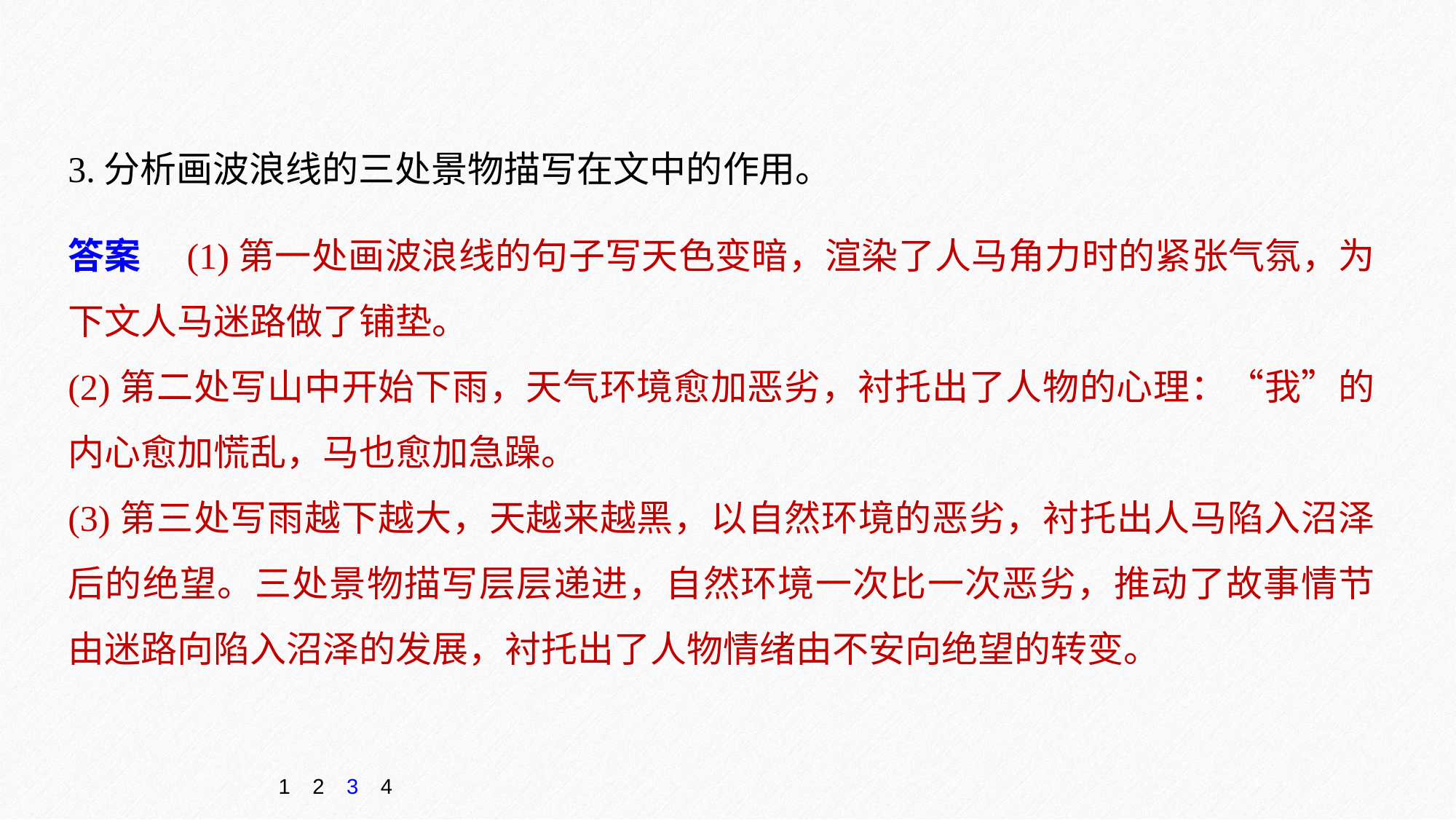

3.分析画波浪线的三处景物描写在文中的作用。
答案　(1)第一处画波浪线的句子写天色变暗，渲染了人马角力时的紧张气氛，为下文人马迷路做了铺垫。
(2)第二处写山中开始下雨，天气环境愈加恶劣，衬托出了人物的心理：“我”的内心愈加慌乱，马也愈加急躁。
(3)第三处写雨越下越大，天越来越黑，以自然环境的恶劣，衬托出人马陷入沼泽后的绝望。三处景物描写层层递进，自然环境一次比一次恶劣，推动了故事情节由迷路向陷入沼泽的发展，衬托出了人物情绪由不安向绝望的转变。
1
2
3
4